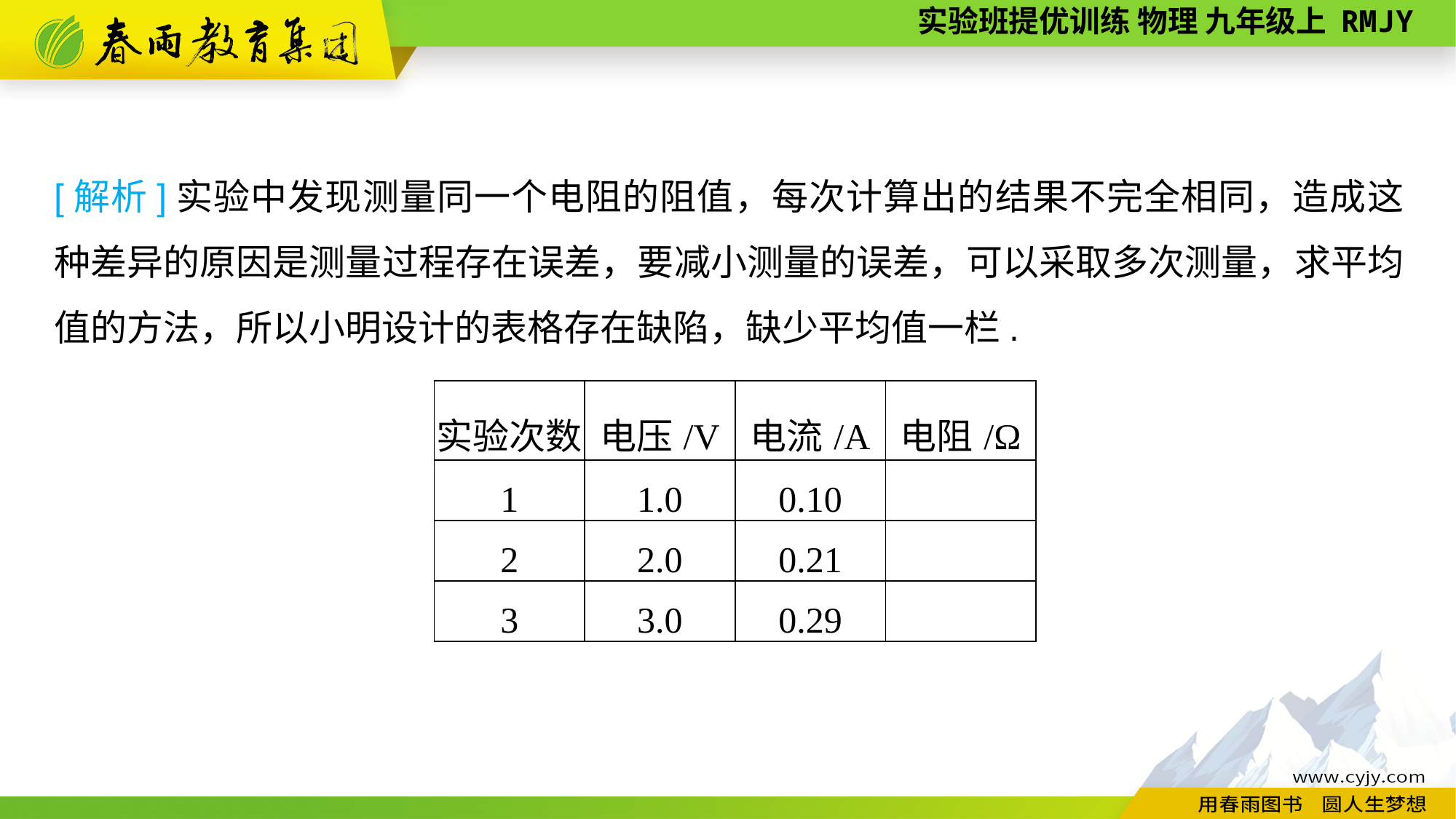

[解析]实验中发现测量同一个电阻的阻值，每次计算出的结果不完全相同，造成这种差异的原因是测量过程存在误差，要减小测量的误差，可以采取多次测量，求平均值的方法，所以小明设计的表格存在缺陷，缺少平均值一栏.
| 实验次数 | 电压/V | 电流/A | 电阻/Ω |
| --- | --- | --- | --- |
| 1 | 1.0 | 0.10 |  |
| 2 | 2.0 | 0.21 |  |
| 3 | 3.0 | 0.29 |  |